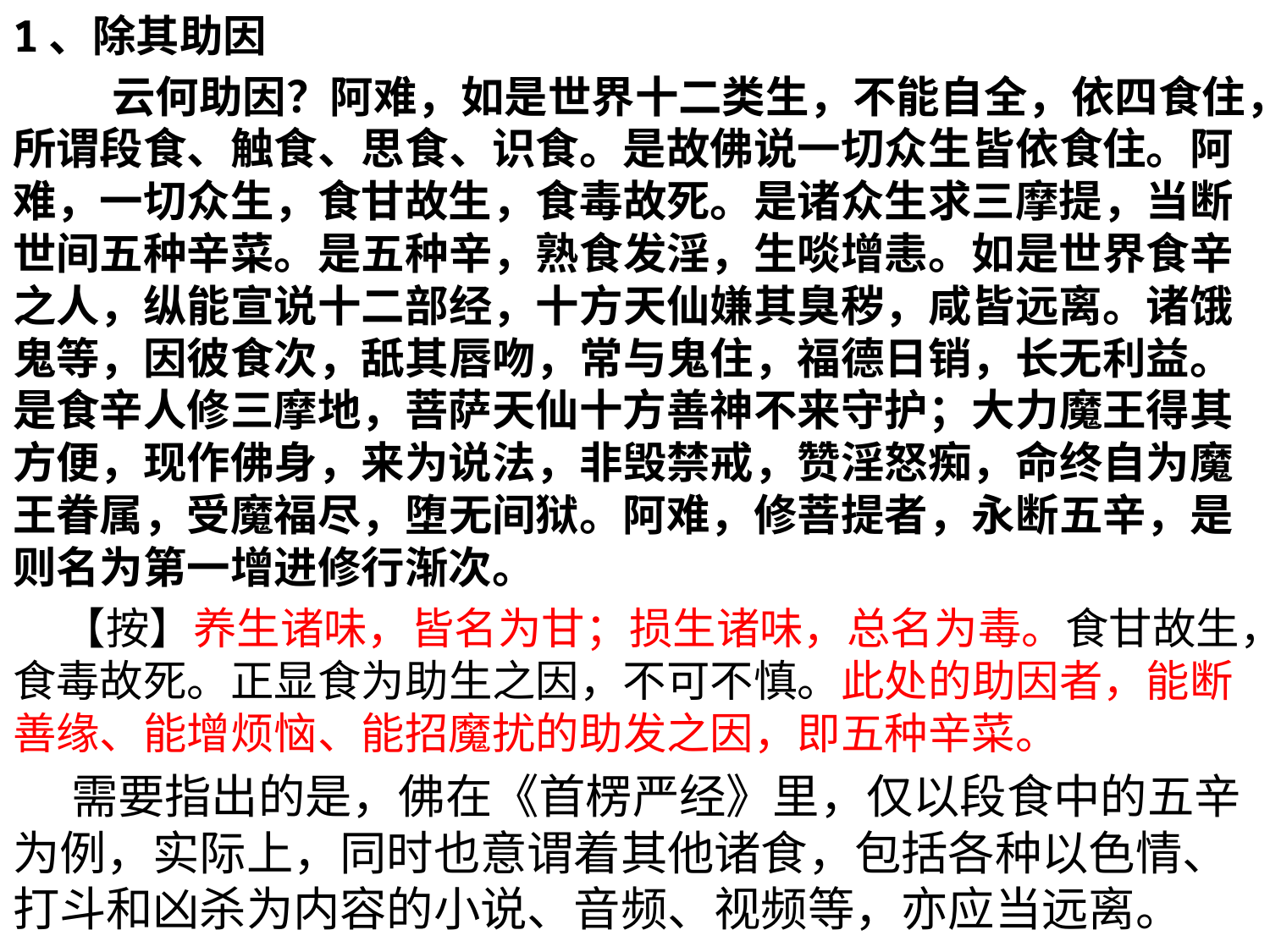

1、除其助因
         云何助因？阿难，如是世界十二类生，不能自全，依四食住，所谓段食、触食、思食、识食。是故佛说一切众生皆依食住。阿难，一切众生，食甘故生，食毒故死。是诸众生求三摩提，当断世间五种辛菜。是五种辛，熟食发淫，生啖增恚。如是世界食辛之人，纵能宣说十二部经，十方天仙嫌其臭秽，咸皆远离。诸饿鬼等，因彼食次，舐其唇吻，常与鬼住，福德日销，长无利益。是食辛人修三摩地，菩萨天仙十方善神不来守护；大力魔王得其方便，现作佛身，来为说法，非毁禁戒，赞淫怒痴，命终自为魔王眷属，受魔福尽，堕无间狱。阿难，修菩提者，永断五辛，是则名为第一增进修行渐次。
    【按】养生诸味，皆名为甘；损生诸味，总名为毒。食甘故生，食毒故死。正显食为助生之因，不可不慎。此处的助因者，能断善缘、能增烦恼、能招魔扰的助发之因，即五种辛菜。
     需要指出的是，佛在《首楞严经》里，仅以段食中的五辛为例，实际上，同时也意谓着其他诸食，包括各种以色情、打斗和凶杀为内容的小说、音频、视频等，亦应当远离。